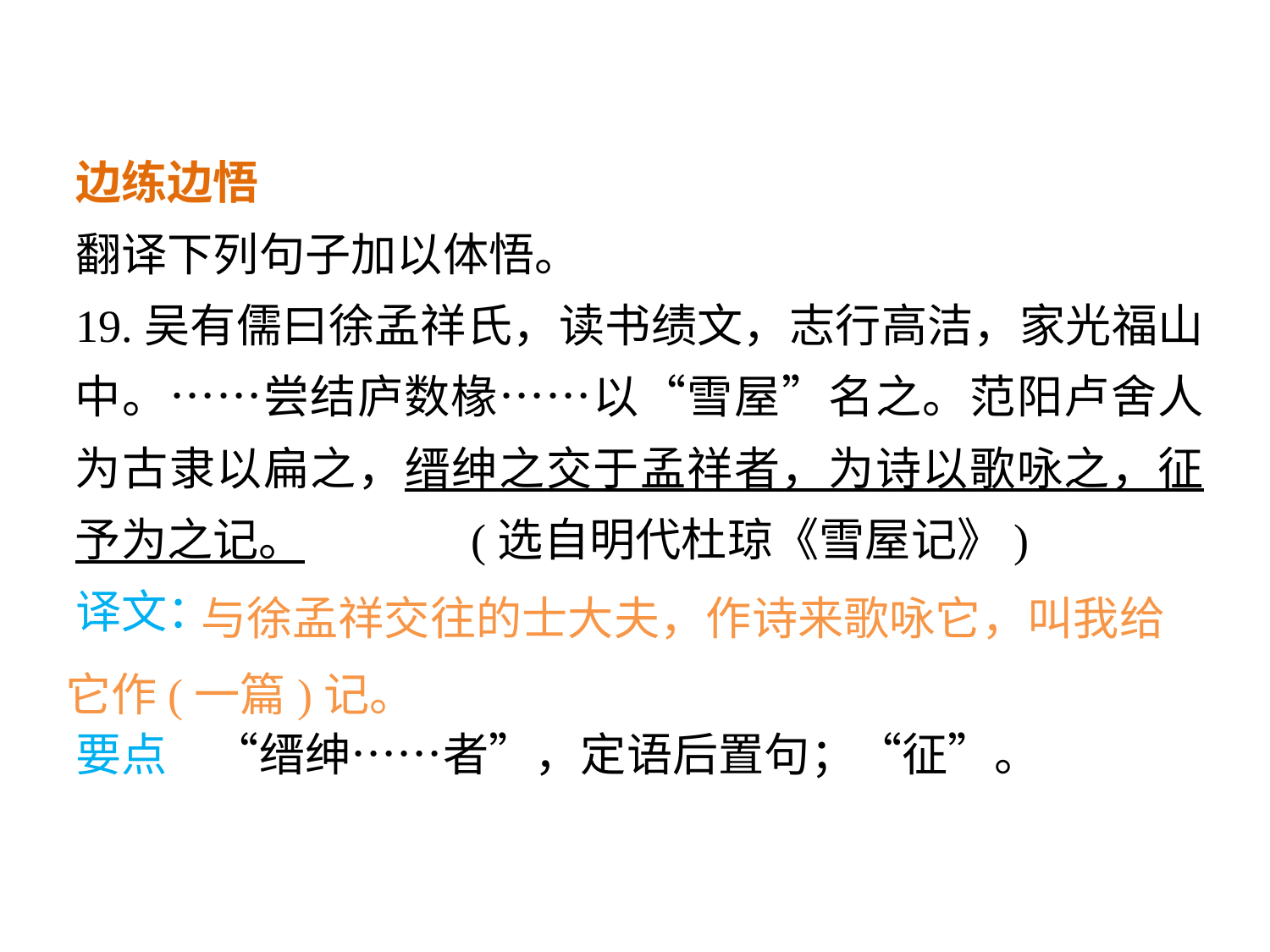

边练边悟
翻译下列句子加以体悟。
19.吴有儒曰徐孟祥氏，读书绩文，志行高洁，家光福山中。……尝结庐数椽……以“雪屋”名之。范阳卢舍人为古隶以扁之，缙绅之交于孟祥者，为诗以歌咏之，征予为之记。               (选自明代杜琼《雪屋记》)
译文：

要点　“缙绅……者”，定语后置句；“征”。
            与徐孟祥交往的士大夫，作诗来歌咏它，叫我给它作(一篇)记。